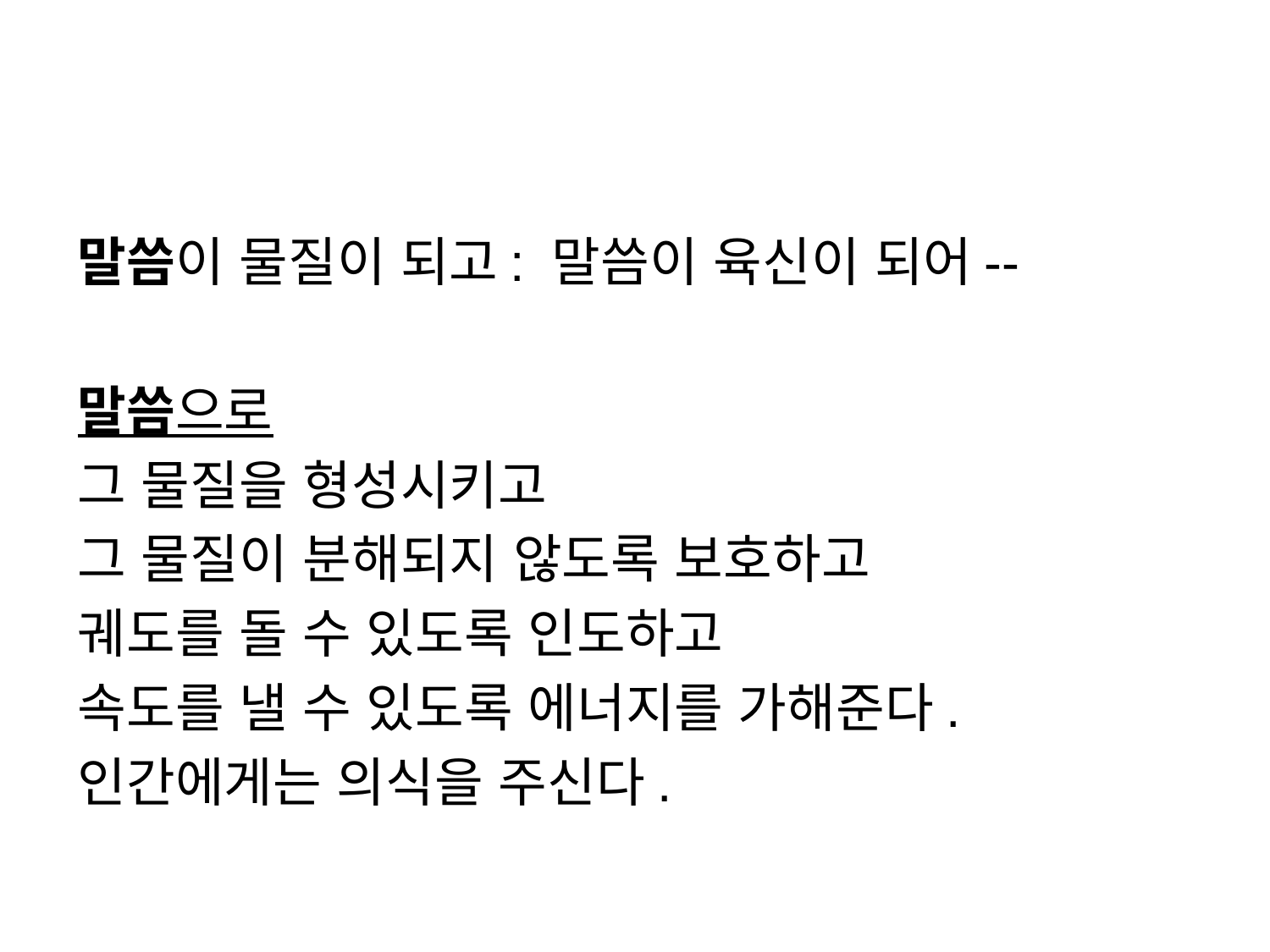

#
말씀이 물질이 되고: 말씀이 육신이 되어--

말씀으로
그 물질을 형성시키고
그 물질이 분해되지 않도록 보호하고
궤도를 돌 수 있도록 인도하고
속도를 낼 수 있도록 에너지를 가해준다.
인간에게는 의식을 주신다.